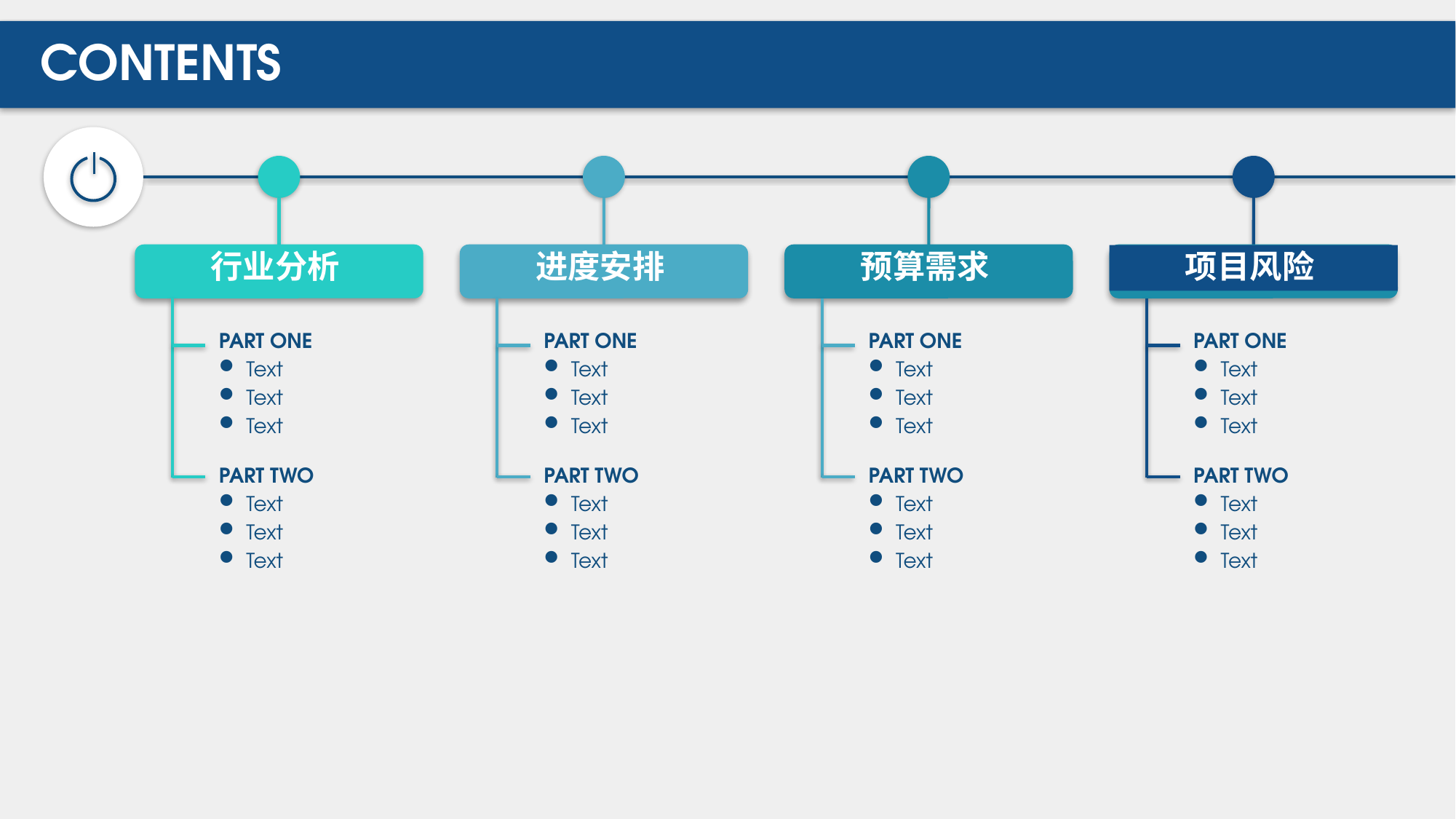

CONTENTS

行业分析

进度安排

预算需求

项目风险
PART ONE
Text
Text
Text
PART ONE
Text
Text
Text
PART ONE
Text
Text
Text
PART ONE
Text
Text
Text
PART TWO
Text
Text
Text
PART TWO
Text
Text
Text
PART TWO
Text
Text
Text
PART TWO
Text
Text
Text